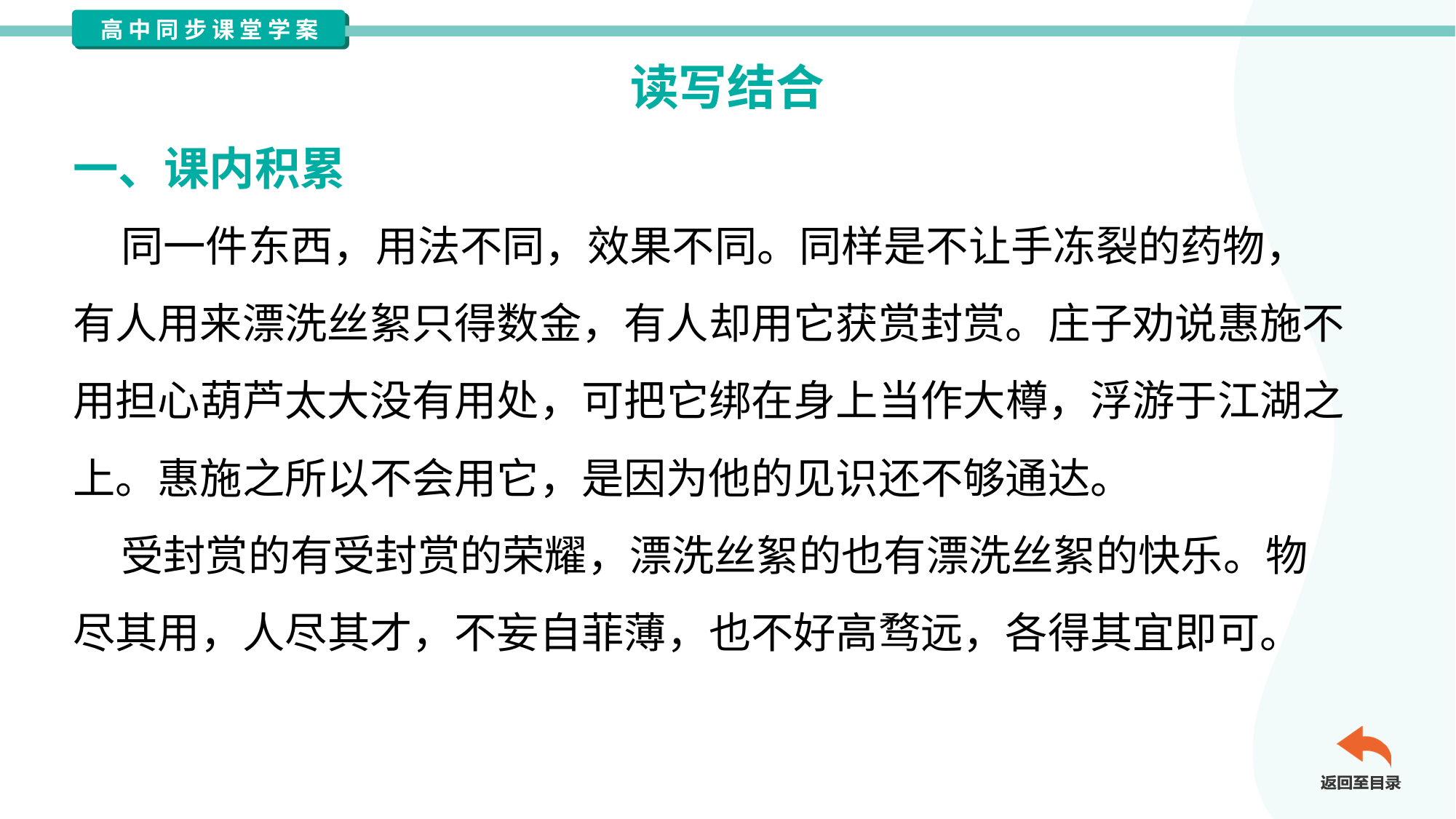

读写结合
一、课内积累
    同一件东西，用法不同，效果不同。同样是不让手冻裂的药物，
有人用来漂洗丝絮只得数金，有人却用它获赏封赏。庄子劝说惠施不
用担心葫芦太大没有用处，可把它绑在身上当作大樽，浮游于江湖之
上。惠施之所以不会用它，是因为他的见识还不够通达。
    受封赏的有受封赏的荣耀，漂洗丝絮的也有漂洗丝絮的快乐。物
尽其用，人尽其才，不妄自菲薄，也不好高骛远，各得其宜即可。